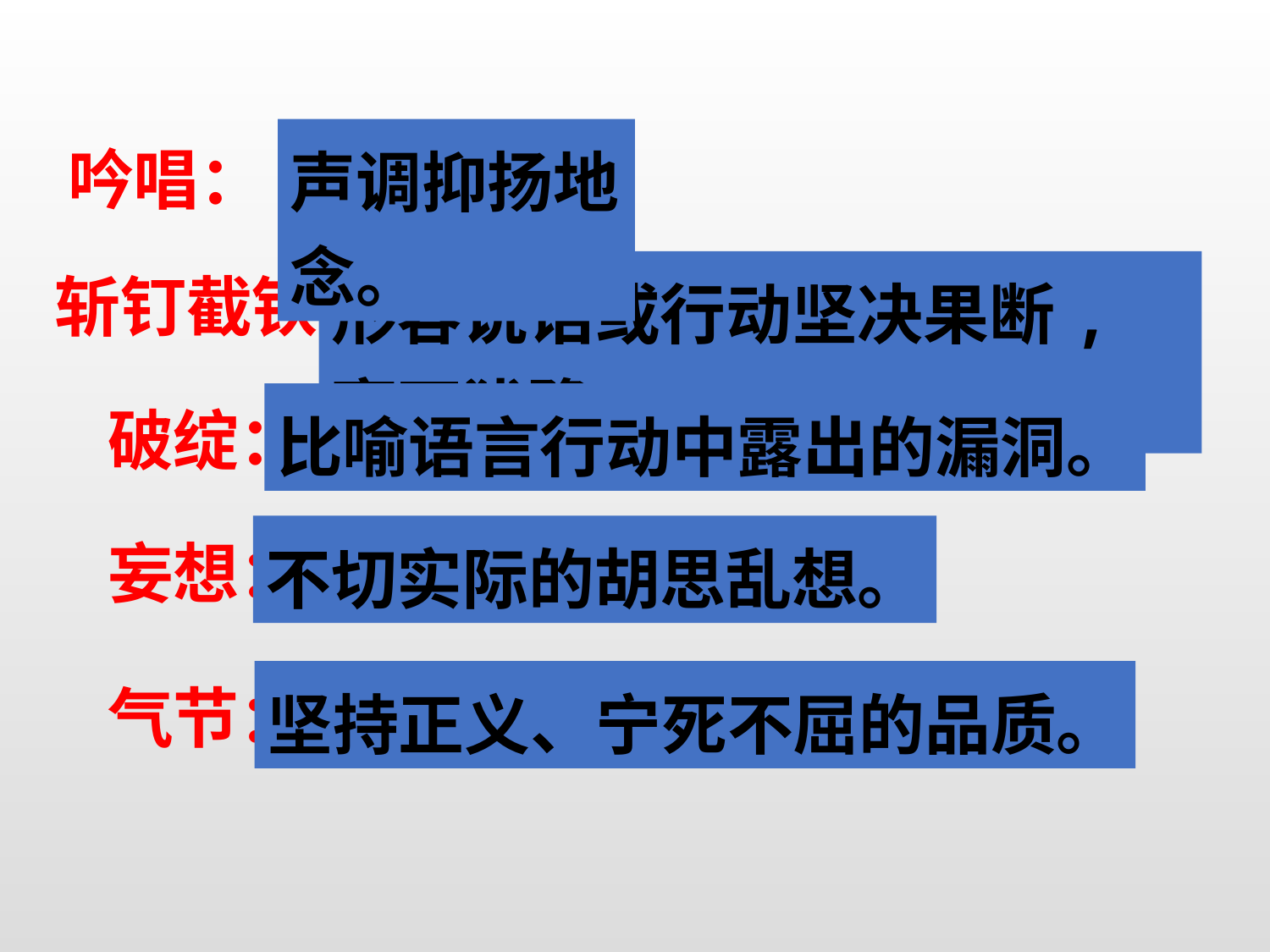

声调抑扬地念。
吟唱：
形容说话或行动坚决果断,毫不犹豫。
斩钉截铁：
比喻语言行动中露出的漏洞。
破绽：
不切实际的胡思乱想。
妄想：
坚持正义、宁死不屈的品质。
气节：